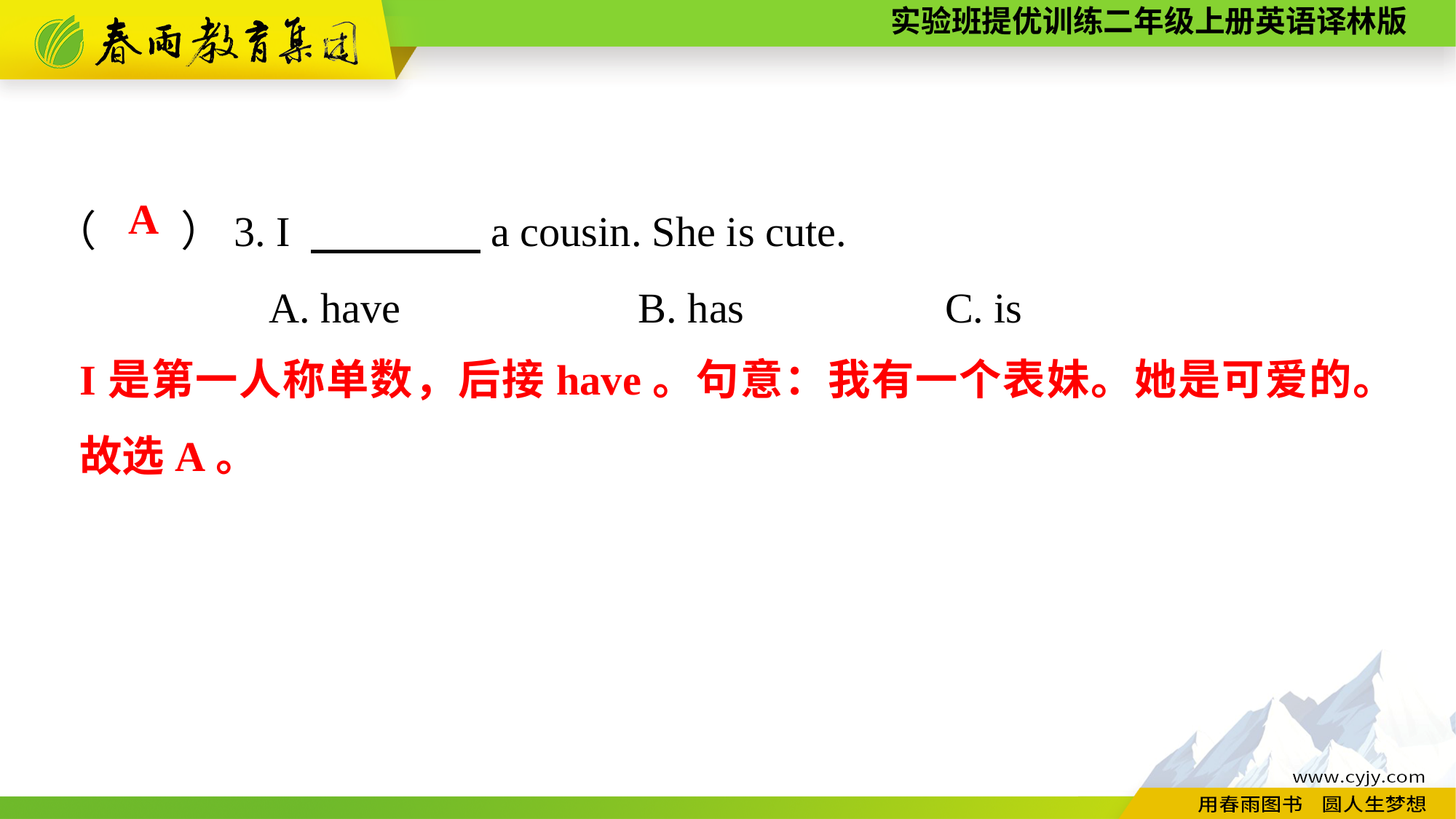

（　　）3. I 　　　　a cousin. She is cute.
A. have	              B. has	            C. is
A
I是第一人称单数，后接have。句意：我有一个表妹。她是可爱的。故选A。